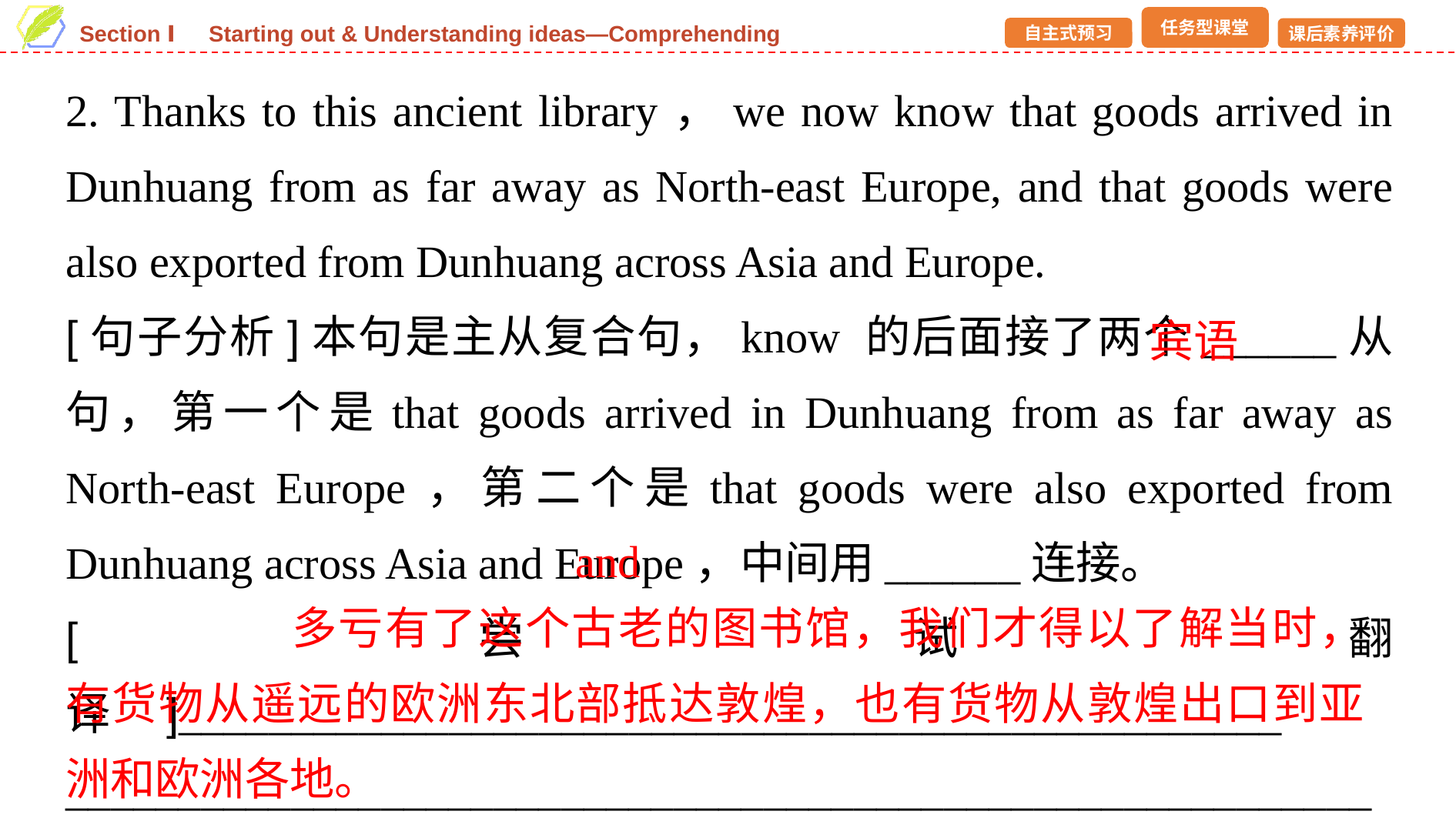

2. Thanks to this ancient library，we now know that goods arrived in Dunhuang from as far away as North-east Europe, and that goods were also exported from Dunhuang across Asia and Europe.
[句子分析]本句是主从复合句，know 的后面接了两个______从句，第一个是that goods arrived in Dunhuang from as far away as North-east Europe，第二个是that goods were also exported from Dunhuang across Asia and Europe，中间用______连接。
[尝试翻译]_________________________________________________　___________________________________________________________
________________
宾语
and
多亏有了这个古老的图书馆，我们才得以了解当时，有货物从遥远的欧洲东北部抵达敦煌，也有货物从敦煌出口到亚洲和欧洲各地。